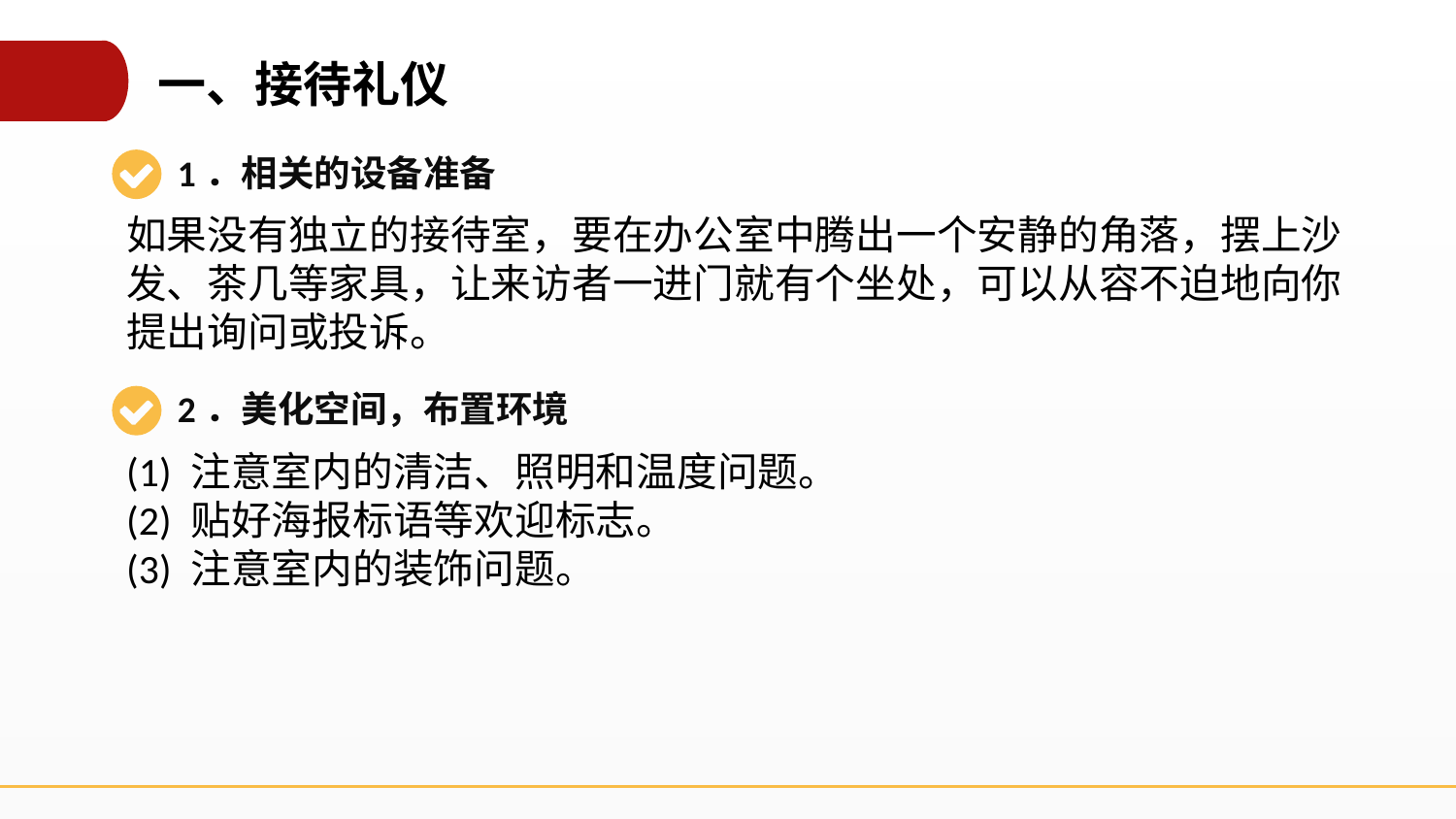

一、接待礼仪

1．相关的设备准备
如果没有独立的接待室，要在办公室中腾出一个安静的角落，摆上沙发、茶几等家具，让来访者一进门就有个坐处，可以从容不迫地向你提出询问或投诉。

2．美化空间，布置环境
(1) 注意室内的清洁、照明和温度问题。
(2) 贴好海报标语等欢迎标志。
(3) 注意室内的装饰问题。